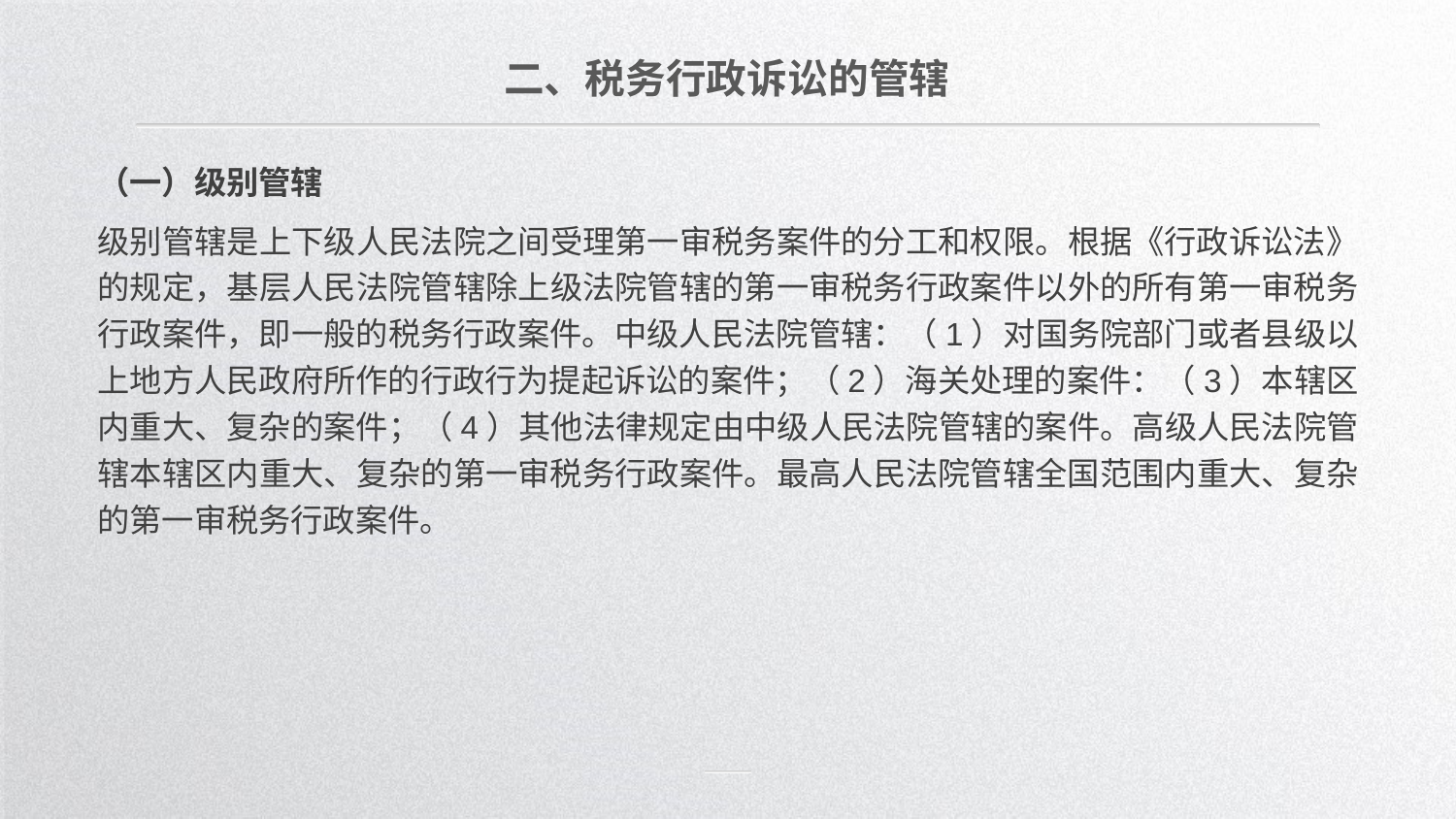

二、税务行政诉讼的管辖
（一）级别管辖
级别管辖是上下级人民法院之间受理第一审税务案件的分工和权限。根据《行政诉讼法》的规定，基层人民法院管辖除上级法院管辖的第一审税务行政案件以外的所有第一审税务行政案件，即一般的税务行政案件。中级人民法院管辖：（1）对国务院部门或者县级以上地方人民政府所作的行政行为提起诉讼的案件；（2）海关处理的案件：（3）本辖区内重大、复杂的案件；（4）其他法律规定由中级人民法院管辖的案件。高级人民法院管辖本辖区内重大、复杂的第一审税务行政案件。最高人民法院管辖全国范围内重大、复杂的第一审税务行政案件。